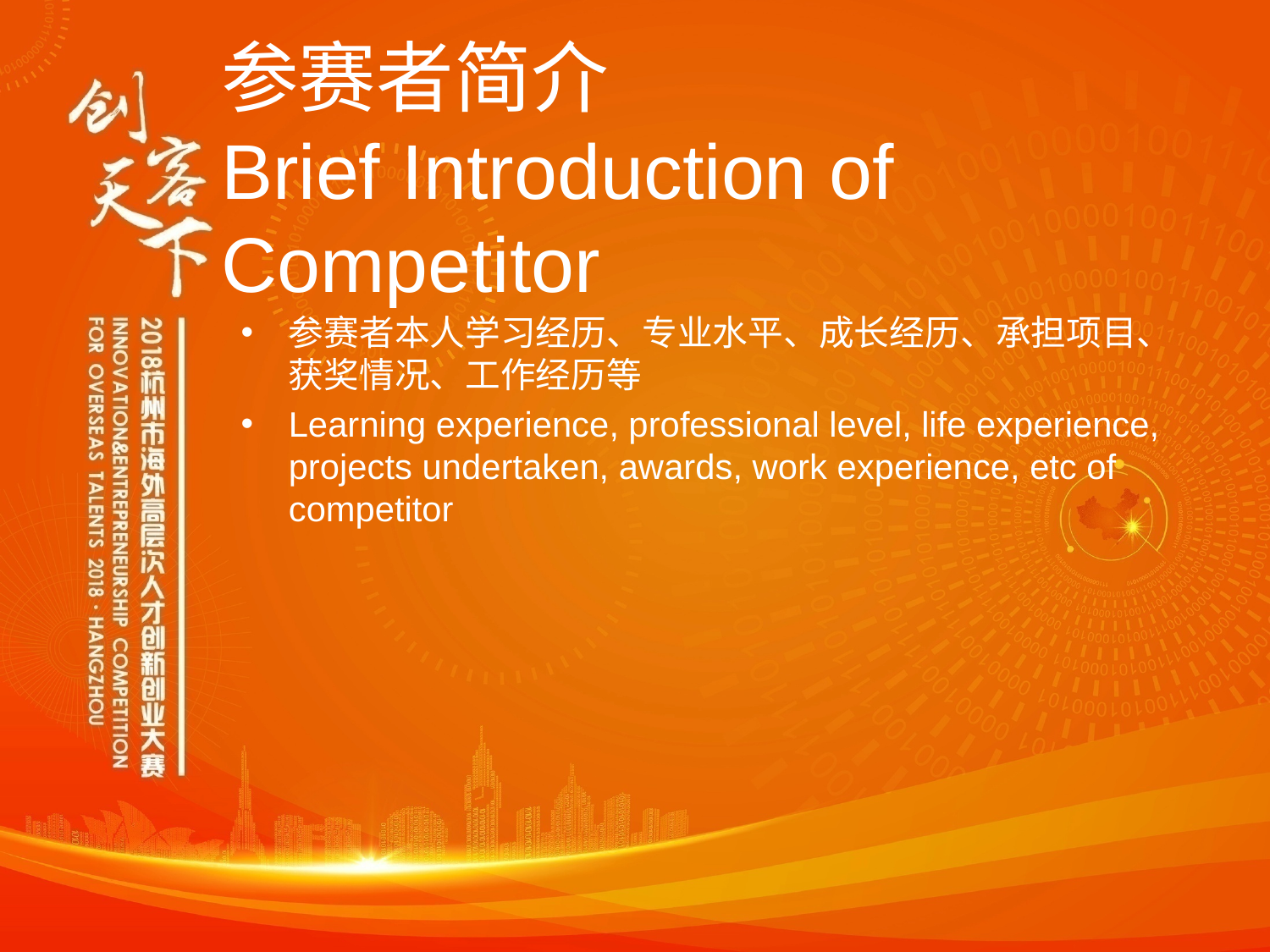

# 参赛者简介 Brief Introduction of Competitor
参赛者本人学习经历、专业水平、成长经历、承担项目、获奖情况、工作经历等
Learning experience, professional level, life experience, projects undertaken, awards, work experience, etc of competitor